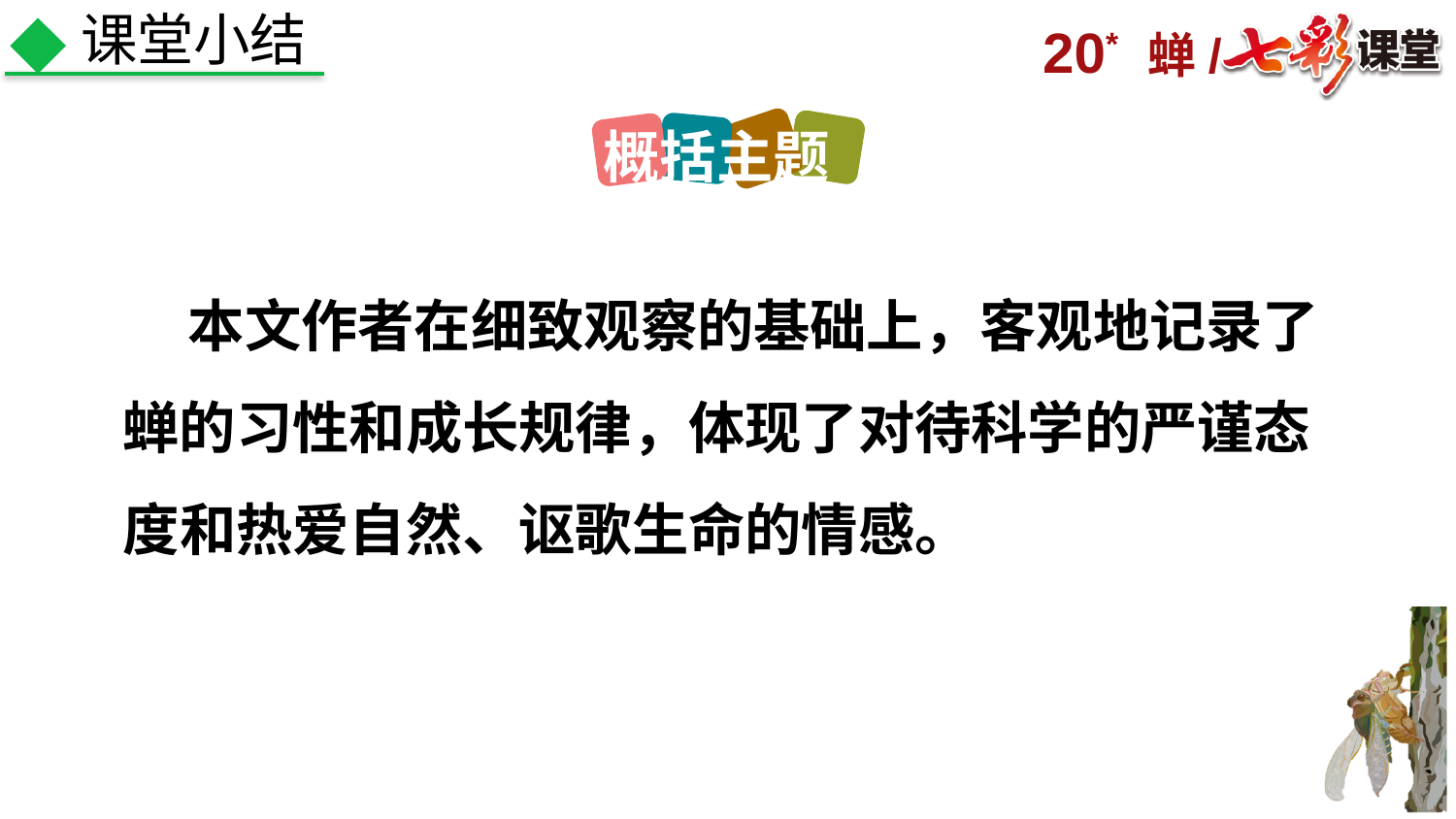

课堂小结

概括主题

    本文作者在细致观察的基础上，客观地记录了蝉的习性和成长规律，体现了对待科学的严谨态度和热爱自然、讴歌生命的情感。